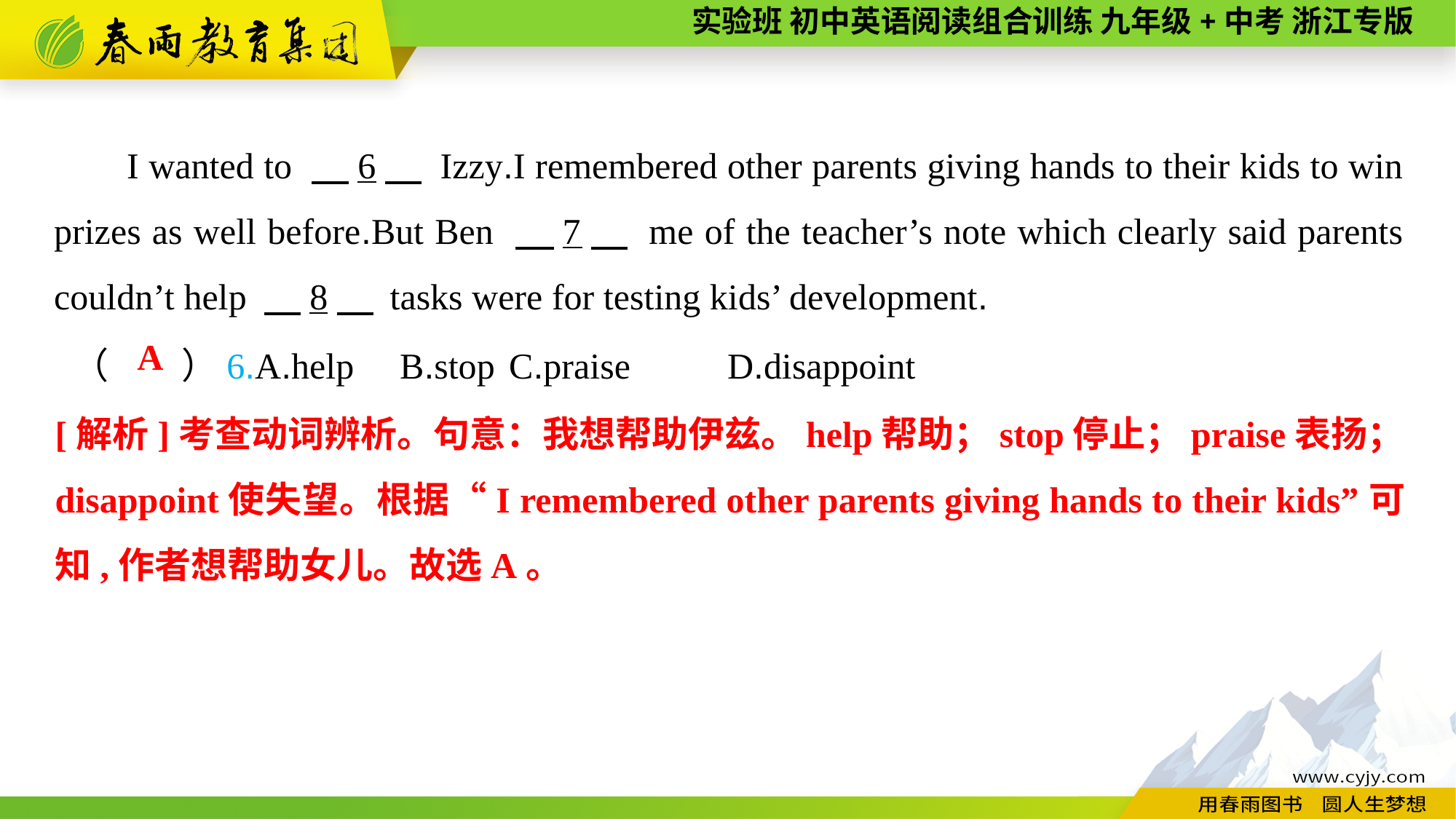

I wanted to 　6　 Izzy.I remembered other parents giving hands to their kids to win prizes as well before.But Ben 　7　 me of the teacher’s note which clearly said parents couldn’t help 　8　 tasks were for testing kids’ development.
（　　）6.A.help	B.stop	C.praise	D.disappoint
A
[解析]考查动词辨析。句意：我想帮助伊兹。help帮助；stop停止；praise表扬；disappoint使失望。根据“I remembered other parents giving hands to their kids”可知,作者想帮助女儿。故选A。